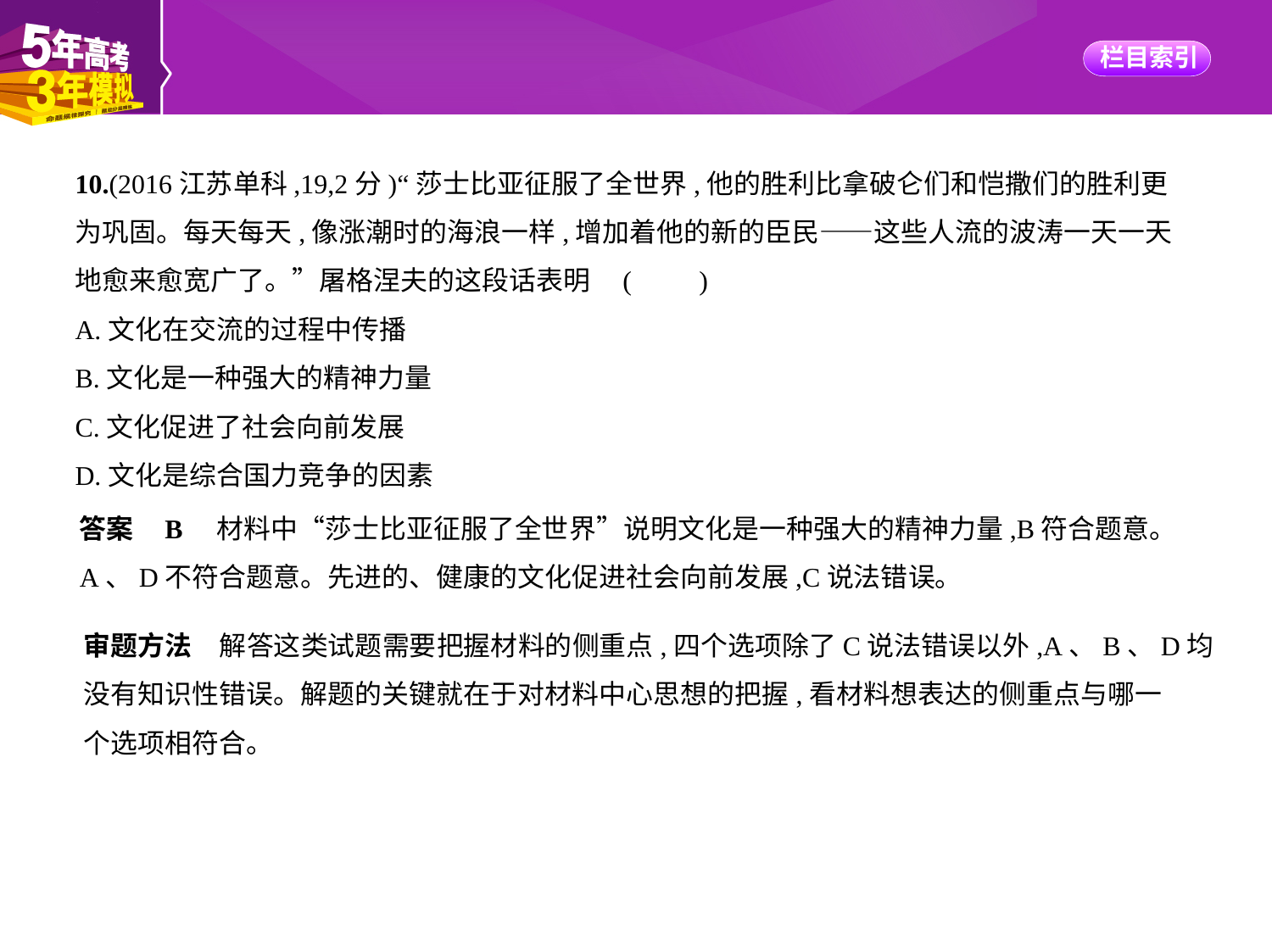

10.(2016江苏单科,19,2分)“莎士比亚征服了全世界,他的胜利比拿破仑们和恺撒们的胜利更
为巩固。每天每天,像涨潮时的海浪一样,增加着他的新的臣民——这些人流的波涛一天一天
地愈来愈宽广了。”屠格涅夫的这段话表明 (　　)
A.文化在交流的过程中传播
B.文化是一种强大的精神力量
C.文化促进了社会向前发展
D.文化是综合国力竞争的因素
答案    B　材料中“莎士比亚征服了全世界”说明文化是一种强大的精神力量,B符合题意。
A、D不符合题意。先进的、健康的文化促进社会向前发展,C说法错误。
审题方法　解答这类试题需要把握材料的侧重点,四个选项除了C说法错误以外,A、B、D均
没有知识性错误。解题的关键就在于对材料中心思想的把握,看材料想表达的侧重点与哪一
个选项相符合。